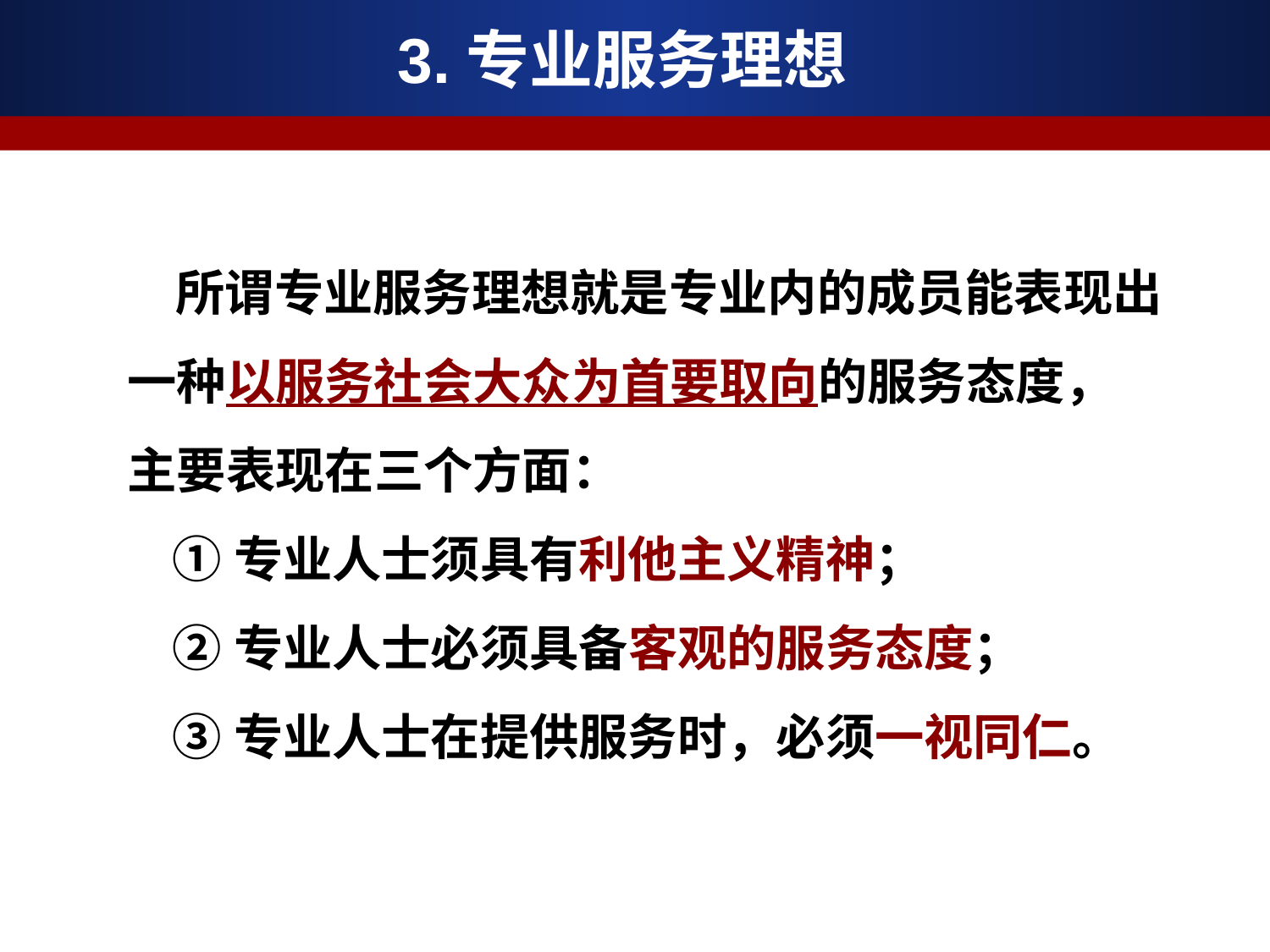

# 3.专业服务理想
    所谓专业服务理想就是专业内的成员能表现出一种以服务社会大众为首要取向的服务态度，主要表现在三个方面：
    ①专业人士须具有利他主义精神；
    ②专业人士必须具备客观的服务态度；
    ③专业人士在提供服务时，必须一视同仁。